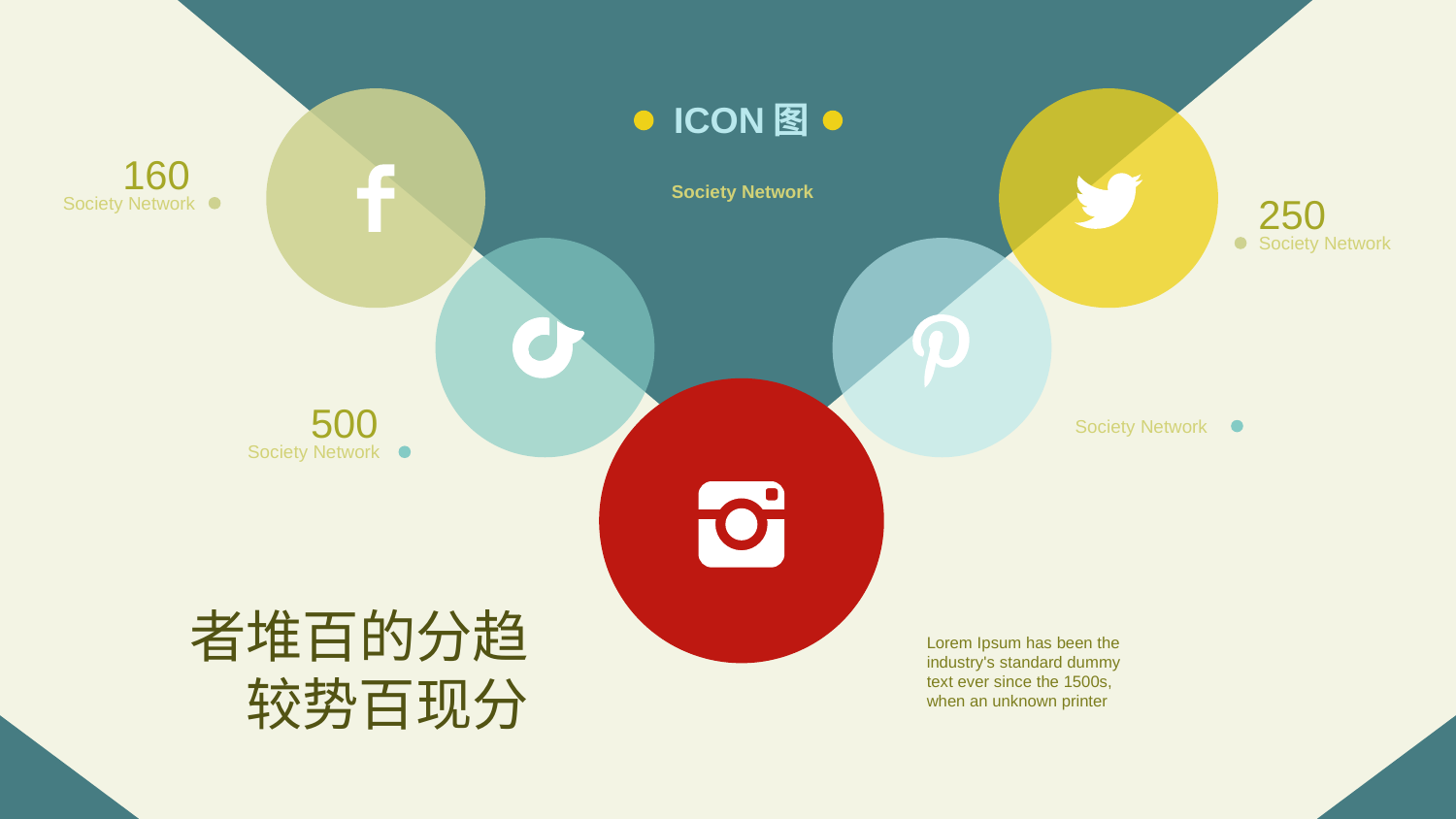

ICON图

160
Society Network

Society Network
250
Society Network

500
Society Network

Society Network

者堆百的分趋较势百现分
Lorem Ipsum has been the industry's standard dummy text ever since the 1500s, when an unknown printer